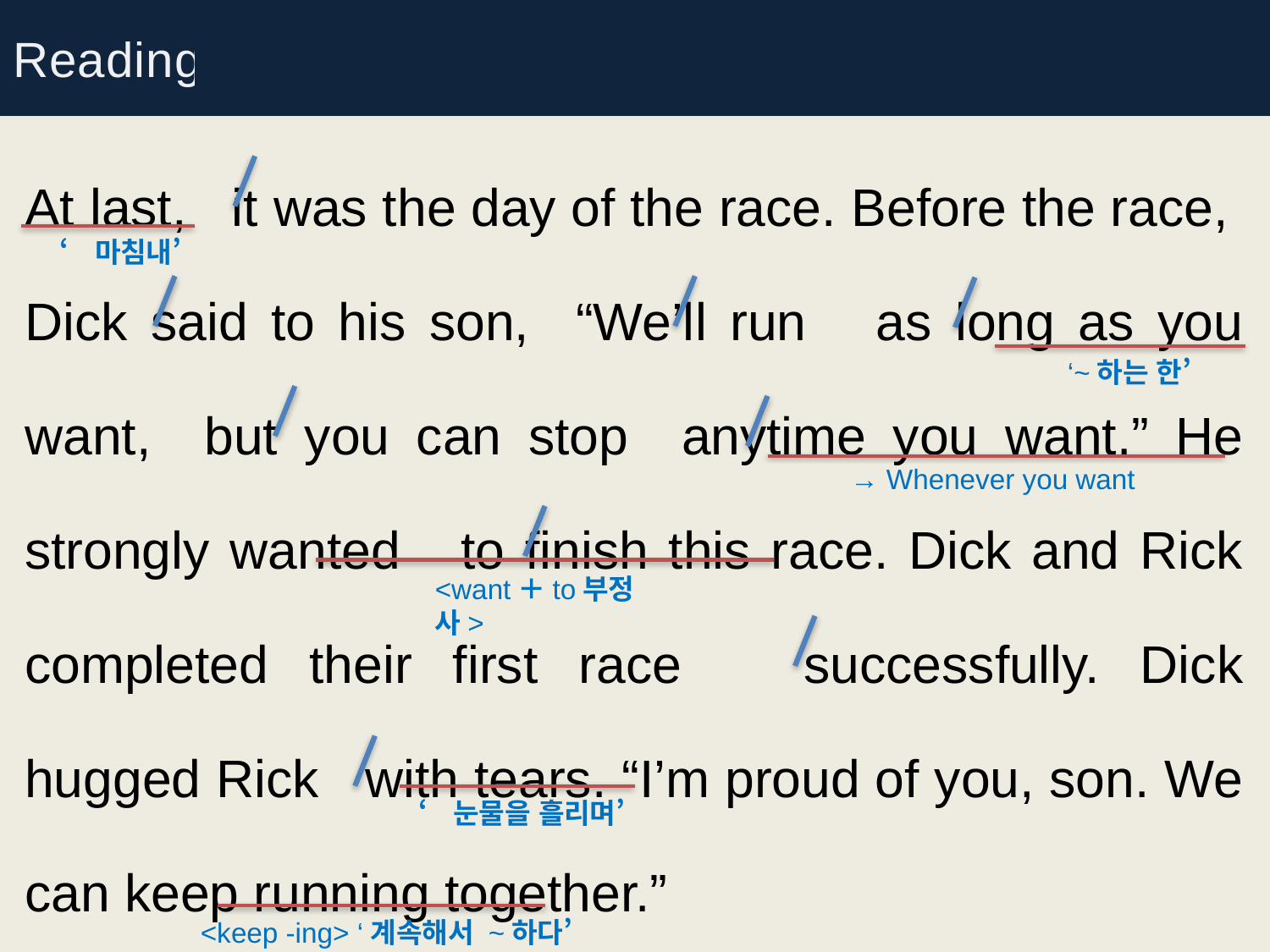

Reading
At last,   it was the day of the race. Before the race,  Dick said to his son,  “We’ll run   as long as you want,  but you can stop  anytime you want.” He strongly wanted   to finish this race. Dick and Rick completed their first race   successfully. Dick hugged Rick   with tears. “I’m proud of you, son. We can keep running together.”
‘마침내’
‘~하는 한’
→ Whenever you want
<want＋to부정사>
‘눈물을 흘리며’
<keep -ing> ‘계속해서 ~하다’